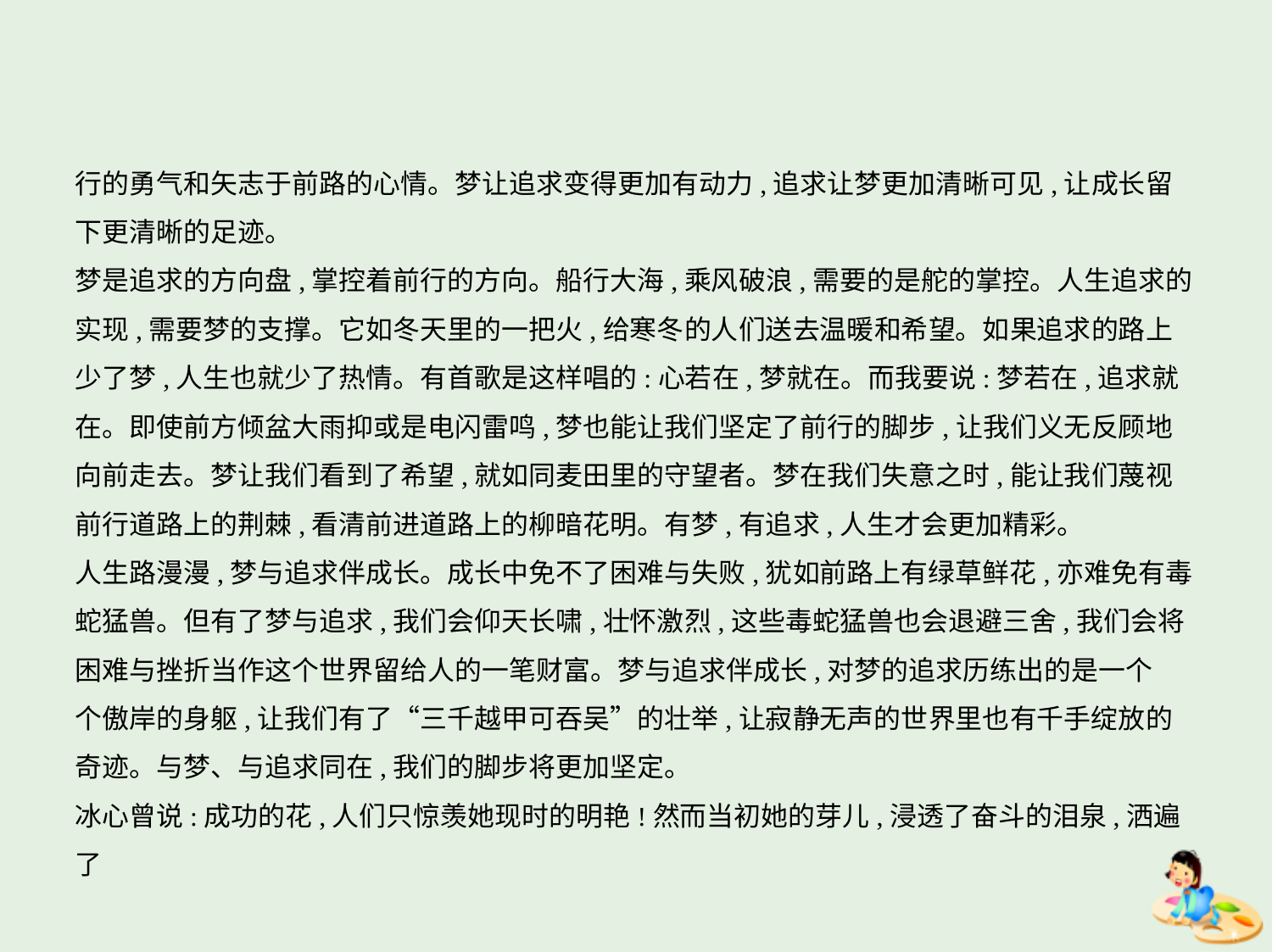

行的勇气和矢志于前路的心情。梦让追求变得更加有动力,追求让梦更加清晰可见,让成长留
下更清晰的足迹。
梦是追求的方向盘,掌控着前行的方向。船行大海,乘风破浪,需要的是舵的掌控。人生追求的
实现,需要梦的支撑。它如冬天里的一把火,给寒冬的人们送去温暖和希望。如果追求的路上
少了梦,人生也就少了热情。有首歌是这样唱的:心若在,梦就在。而我要说:梦若在,追求就
在。即使前方倾盆大雨抑或是电闪雷鸣,梦也能让我们坚定了前行的脚步,让我们义无反顾地
向前走去。梦让我们看到了希望,就如同麦田里的守望者。梦在我们失意之时,能让我们蔑视
前行道路上的荆棘,看清前进道路上的柳暗花明。有梦,有追求,人生才会更加精彩。
人生路漫漫,梦与追求伴成长。成长中免不了困难与失败,犹如前路上有绿草鲜花,亦难免有毒
蛇猛兽。但有了梦与追求,我们会仰天长啸,壮怀激烈,这些毒蛇猛兽也会退避三舍,我们会将
困难与挫折当作这个世界留给人的一笔财富。梦与追求伴成长,对梦的追求历练出的是一个
个傲岸的身躯,让我们有了“三千越甲可吞吴”的壮举,让寂静无声的世界里也有千手绽放的
奇迹。与梦、与追求同在,我们的脚步将更加坚定。
冰心曾说:成功的花,人们只惊羡她现时的明艳!然而当初她的芽儿,浸透了奋斗的泪泉,洒遍了